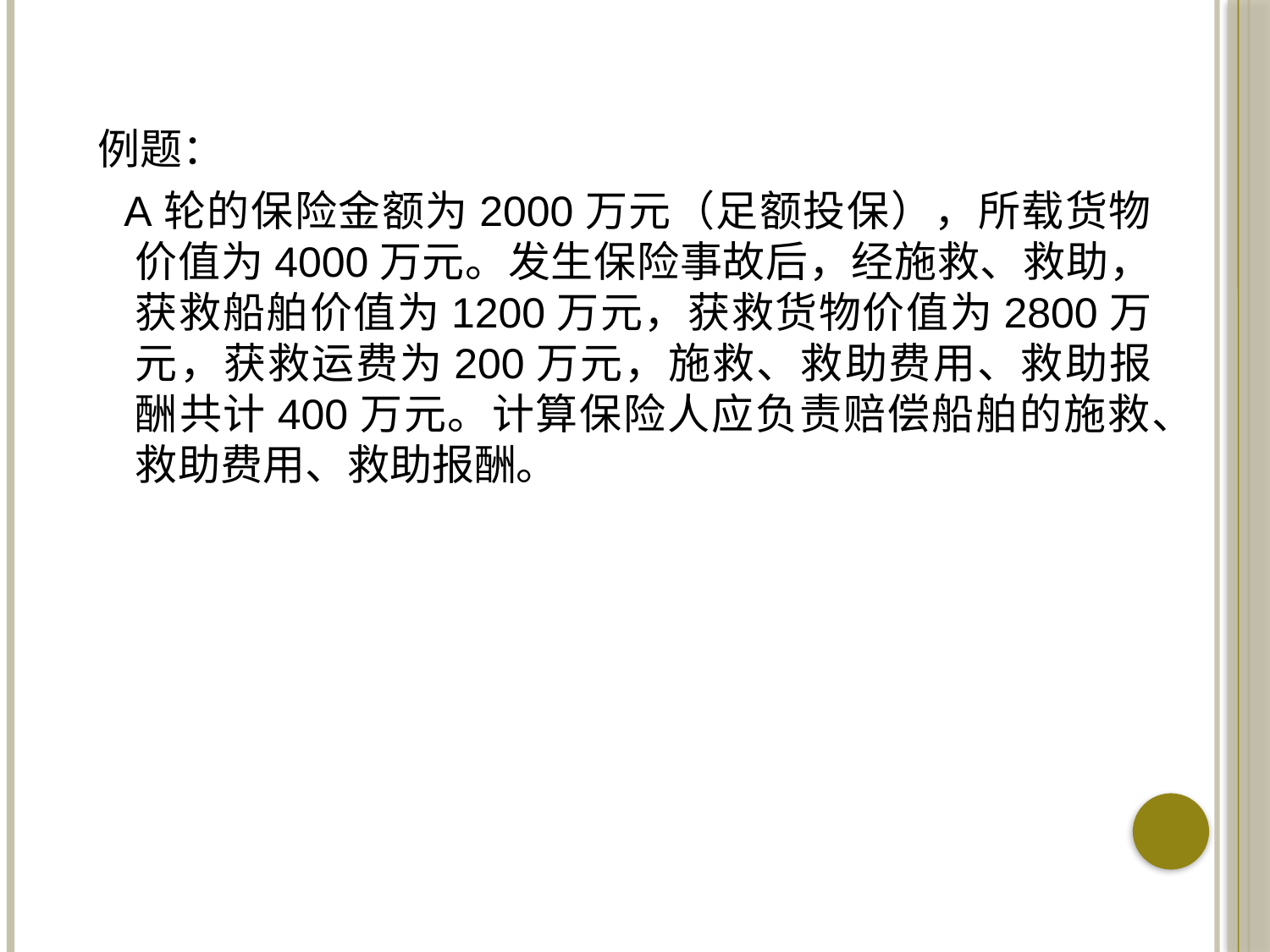

例题：
  A轮的保险金额为2000万元（足额投保），所载货物价值为4000万元。发生保险事故后，经施救、救助，获救船舶价值为1200万元，获救货物价值为2800万元，获救运费为200万元，施救、救助费用、救助报酬共计400万元。计算保险人应负责赔偿船舶的施救、救助费用、救助报酬。